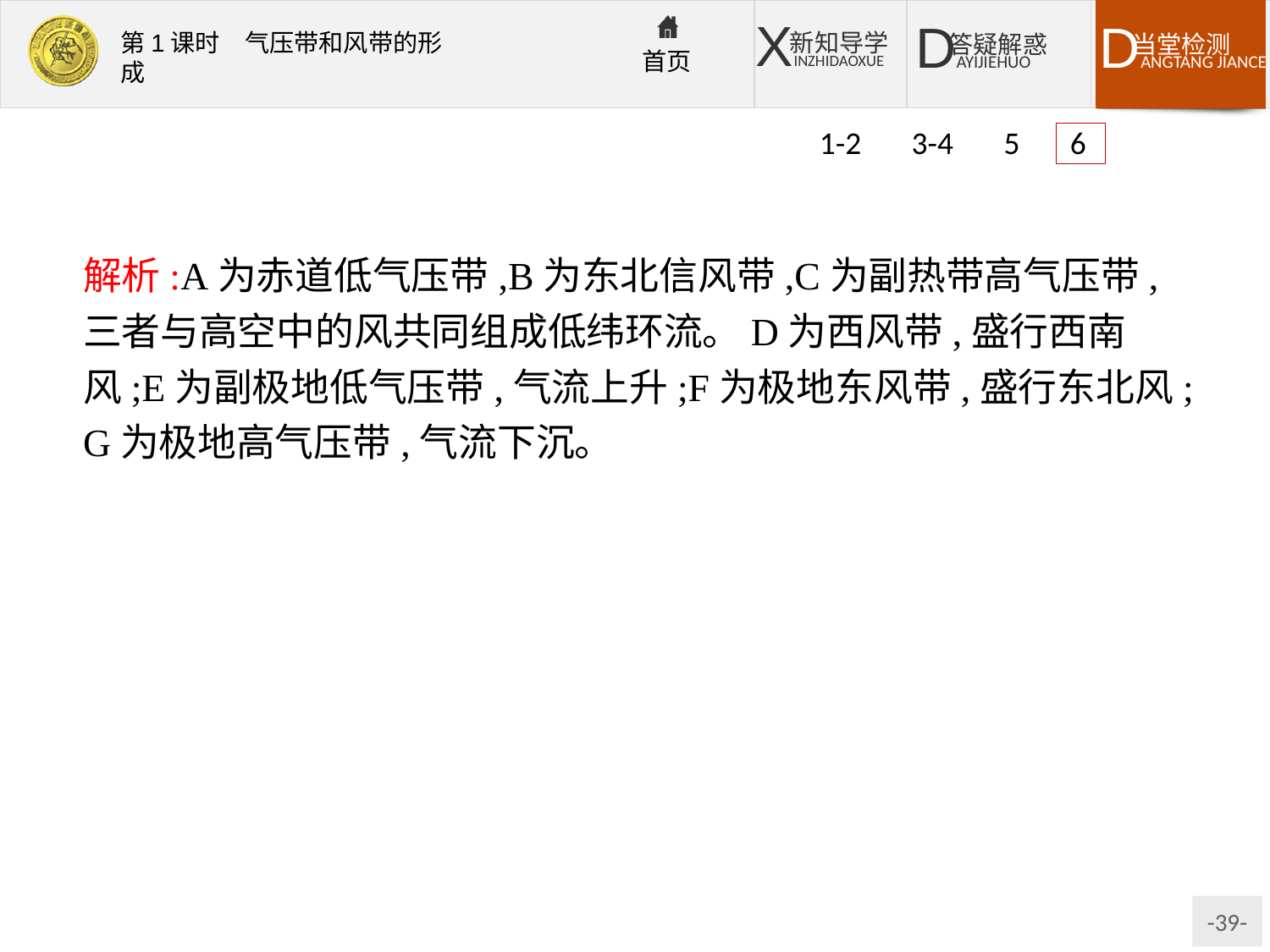

1-2       3-4       5       6

解析:A为赤道低气压带,B为东北信风带,C为副热带高气压带,三者与高空中的风共同组成低纬环流。D为西风带,盛行西南风;E为副极地低气压带,气流上升;F为极地东风带,盛行东北风;G为极地高气压带,气流下沉。
答案:(1)赤道低气压　东北信风　副热带高气压　西风
(2)略。(B为东北风,D为西南风,F为东北风)
(3)C　A　B　标注略。(顺时针)
(4)A、E　C、G　标注略。(A→0°　C→30°N　E→60°N　G→90°N)